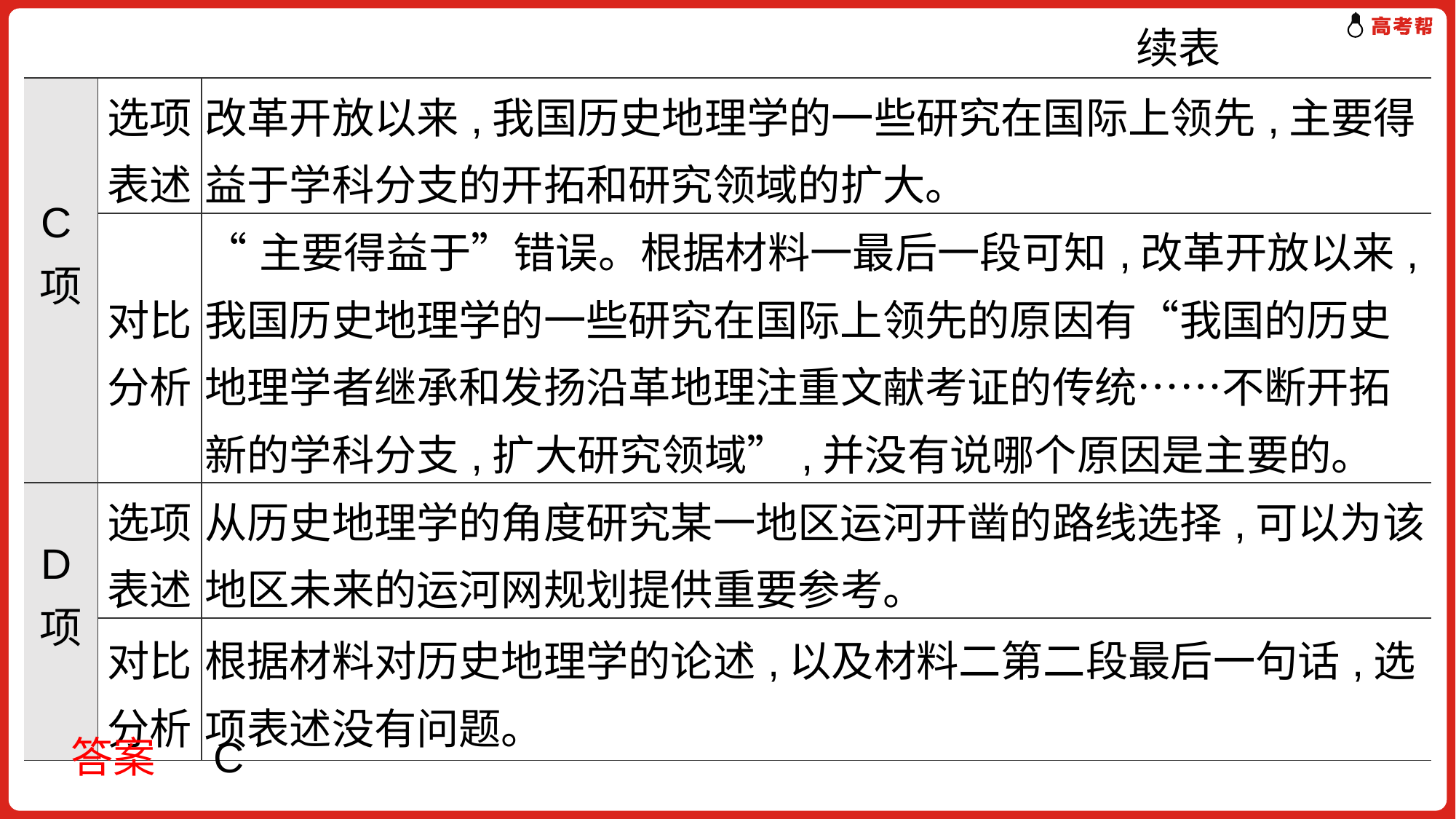

续表
| C项 | 选项表述 | 改革开放以来,我国历史地理学的一些研究在国际上领先,主要得益于学科分支的开拓和研究领域的扩大。 |
| --- | --- | --- |
|  | 对比分析 | “主要得益于”错误。根据材料一最后一段可知,改革开放以来,我国历史地理学的一些研究在国际上领先的原因有“我国的历史地理学者继承和发扬沿革地理注重文献考证的传统……不断开拓新的学科分支,扩大研究领域”,并没有说哪个原因是主要的。 |
| D项 | 选项表述 | 从历史地理学的角度研究某一地区运河开凿的路线选择,可以为该地区未来的运河网规划提供重要参考。 |
|  | 对比分析 | 根据材料对历史地理学的论述,以及材料二第二段最后一句话,选项表述没有问题。 |
答案     C